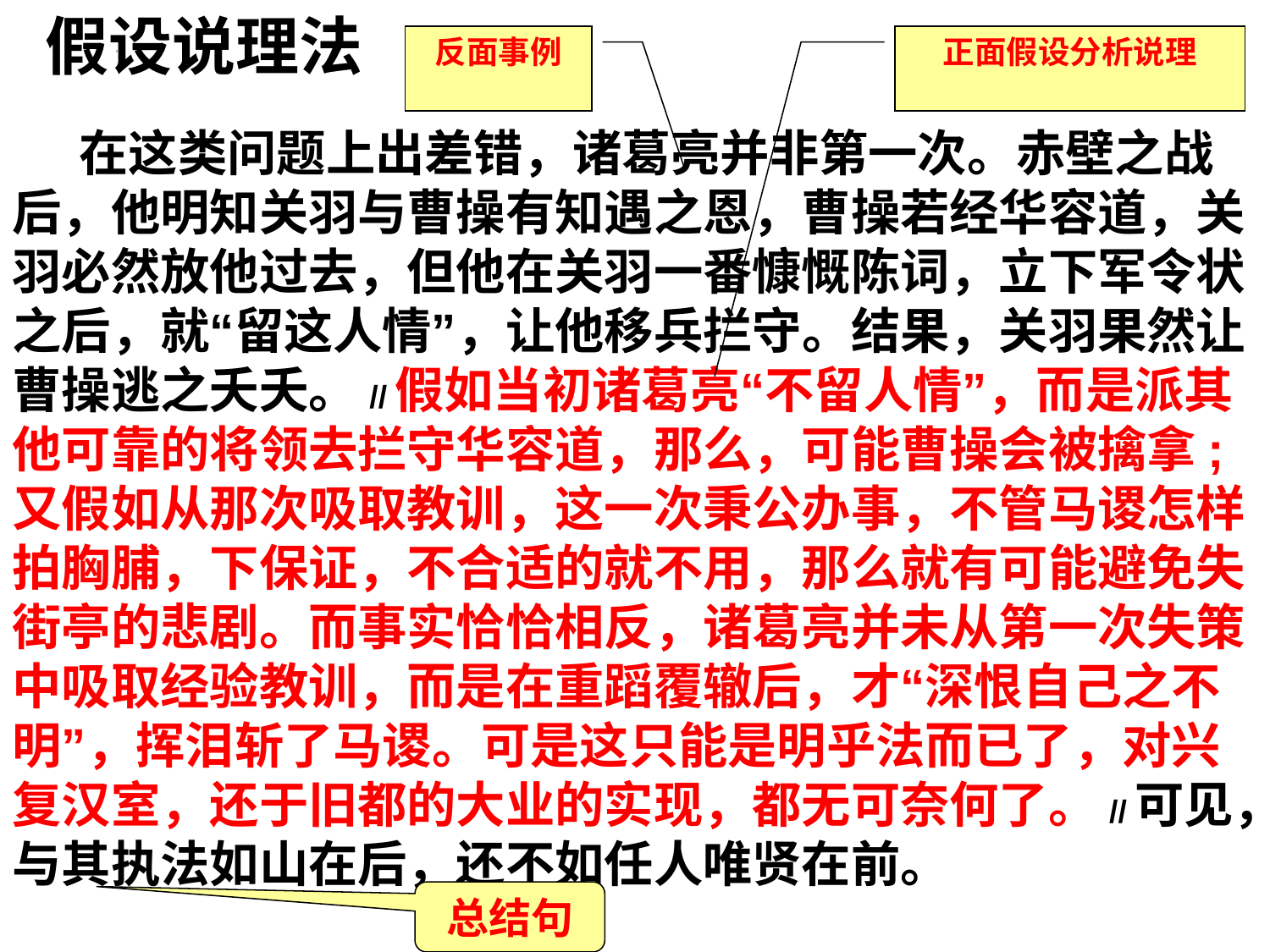

假设说理法
反面事例

正面假设分析说理

    在这类问题上出差错，诸葛亮并非第一次。赤壁之战后，他明知关羽与曹操有知遇之恩，曹操若经华容道，关羽必然放他过去，但他在关羽一番慷慨陈词，立下军令状之后，就“留这人情”，让他移兵拦守。结果，关羽果然让曹操逃之夭夭。//假如当初诸葛亮“不留人情”，而是派其他可靠的将领去拦守华容道，那么，可能曹操会被擒拿;又假如从那次吸取教训，这一次秉公办事，不管马谡怎样拍胸脯，下保证，不合适的就不用，那么就有可能避免失街亭的悲剧。而事实恰恰相反，诸葛亮并未从第一次失策中吸取经验教训，而是在重蹈覆辙后，才“深恨自己之不明”，挥泪斩了马谡。可是这只能是明乎法而已了，对兴复汉室，还于旧都的大业的实现，都无可奈何了。//可见，与其执法如山在后，还不如任人唯贤在前。
总结句